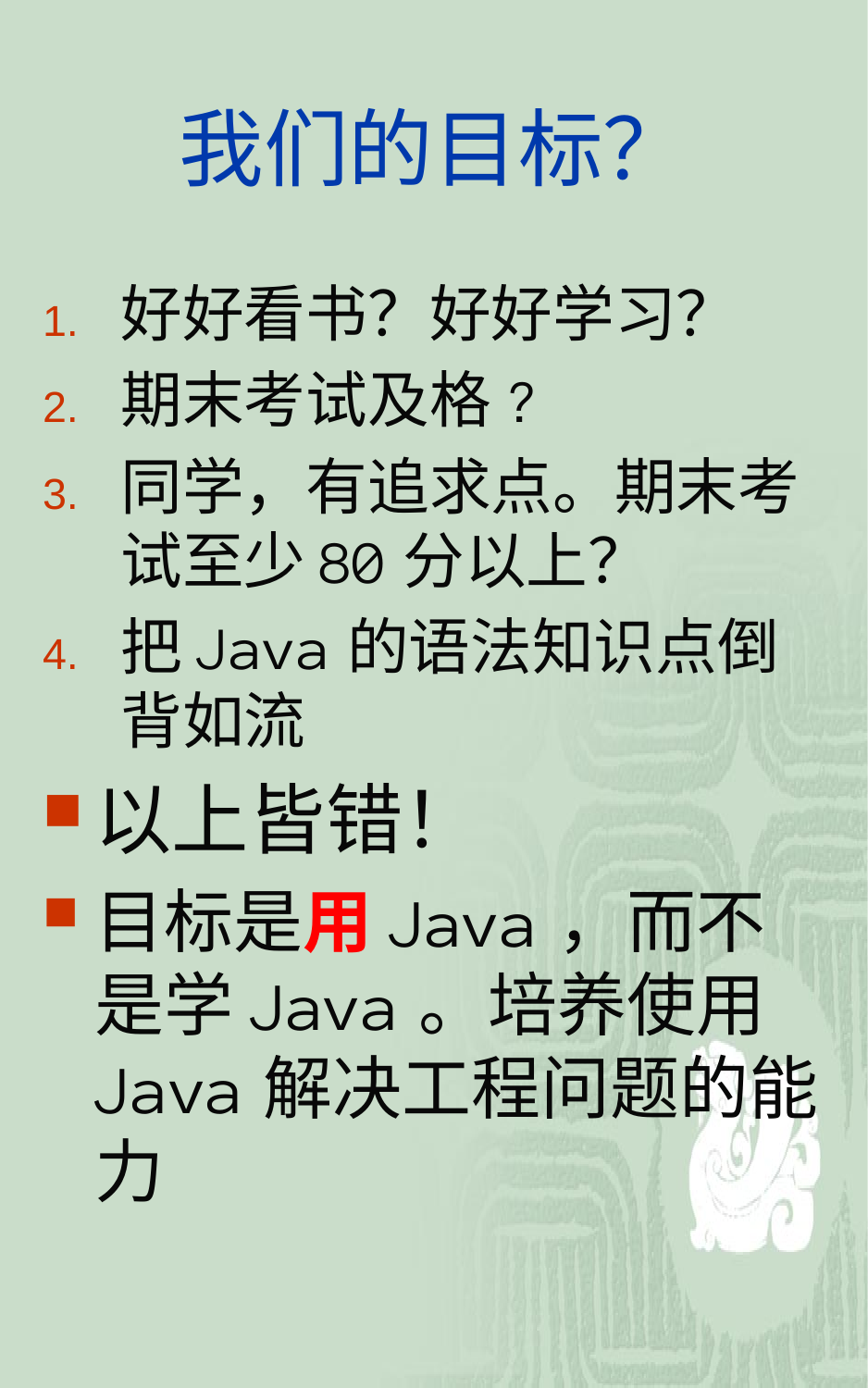

# 我们的目标？
好好看书？好好学习？
期末考试及格?
同学，有追求点。期末考试至少80分以上？
把Java的语法知识点倒背如流
以上皆错！
目标是用Java，而不是学Java。培养使用Java解决工程问题的能力